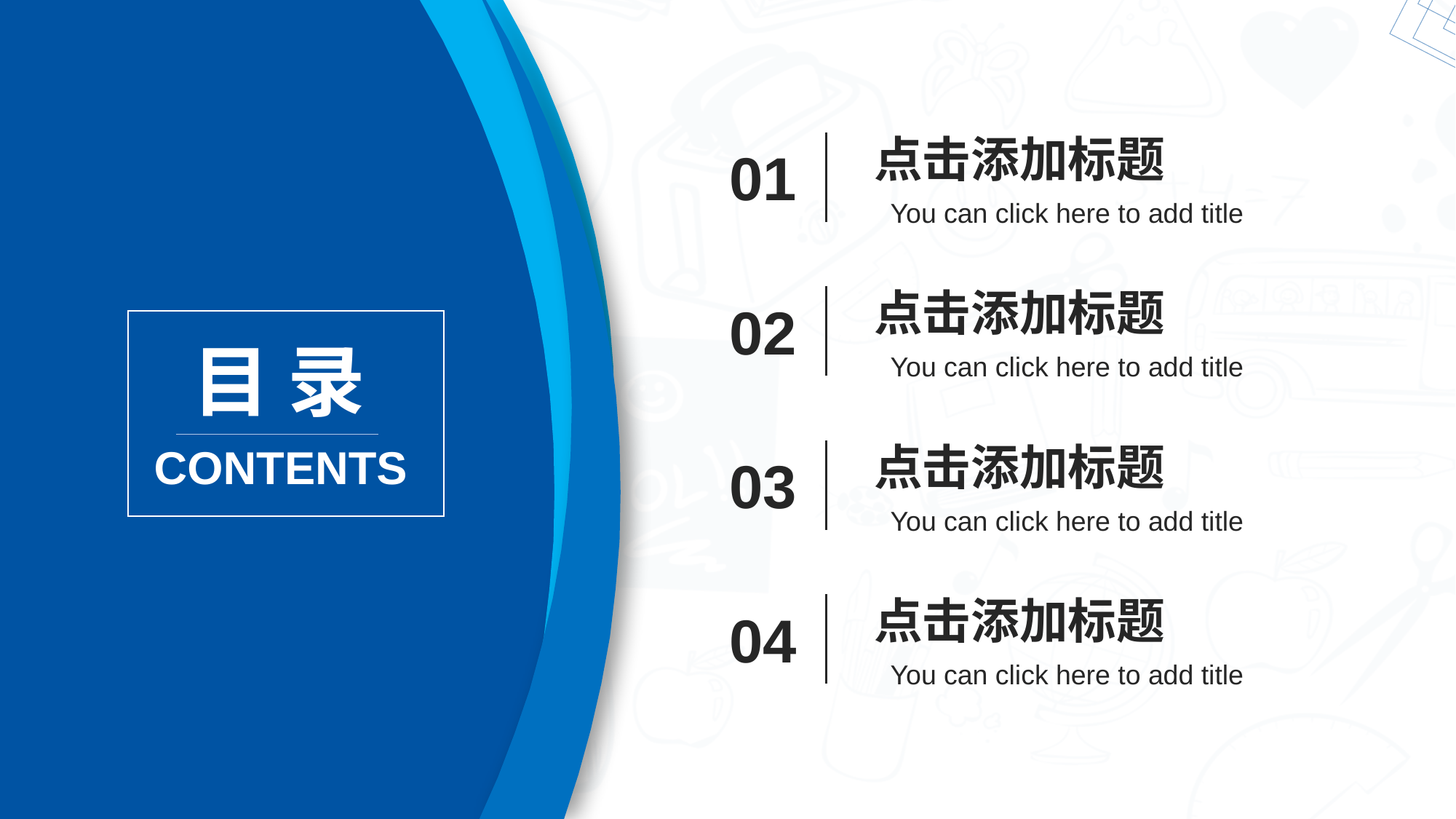

点击添加标题
You can click here to add title
01
点击添加标题
You can click here to add title
02

目 录
点击添加标题
You can click here to add title
03
CONTENTS
点击添加标题
You can click here to add title
04